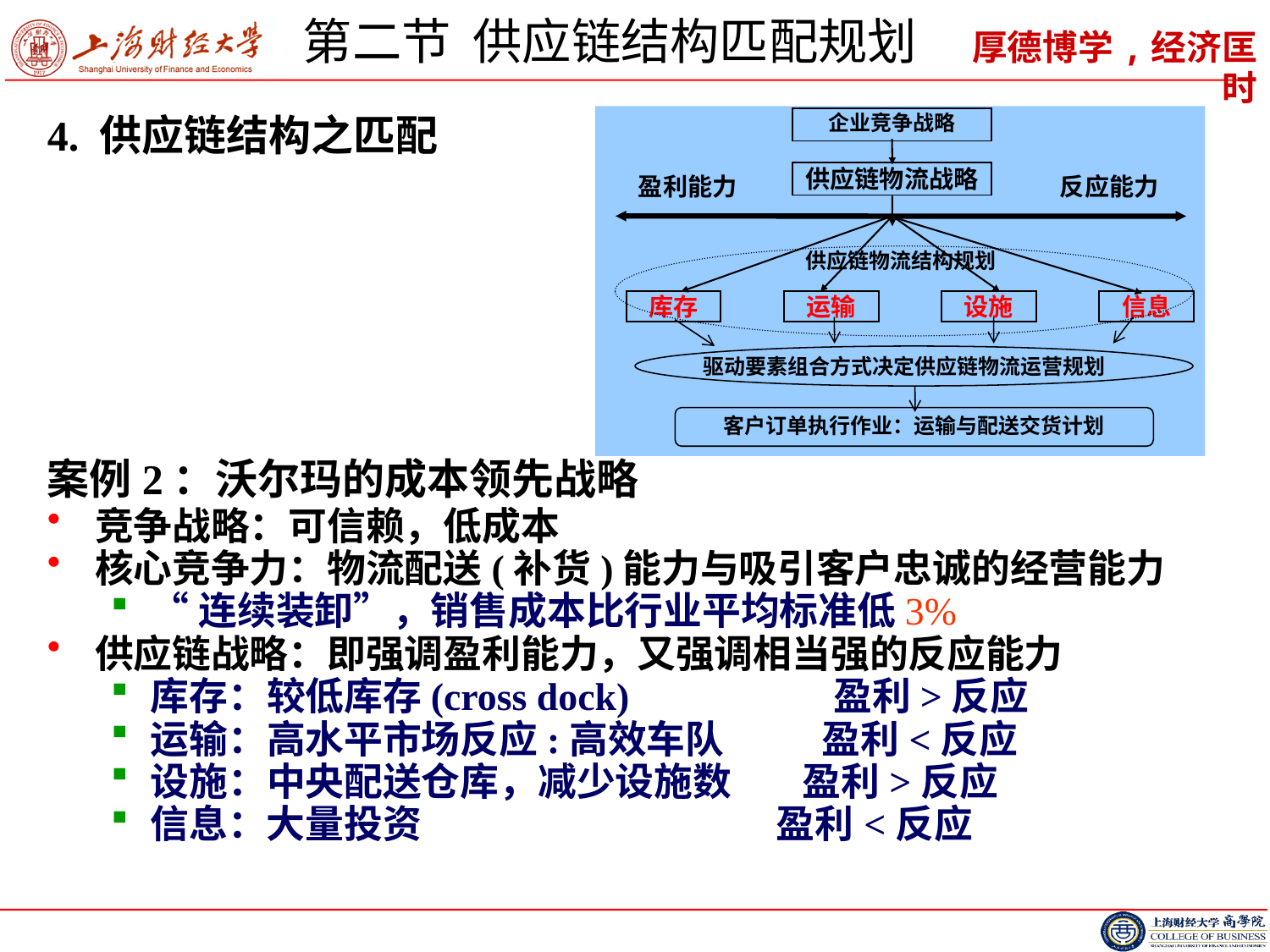

# 第二节  供应链结构匹配规划
4. 供应链结构之匹配

案例2：沃尔玛的成本领先战略
竞争战略：可信赖，低成本
核心竞争力：物流配送(补货)能力与吸引客户忠诚的经营能力
“连续装卸”，销售成本比行业平均标准低3%
供应链战略：即强调盈利能力，又强调相当强的反应能力
库存：较低库存(cross dock)                    盈利>反应
运输：高水平市场反应:高效车队           盈利<反应
设施：中央配送仓库，减少设施数        盈利>反应
信息：大量投资                                        盈利<反应

企业竞争战略

供应链物流战略
盈利能力
反应能力

供应链物流结构规划

库存
运输
设施
信息

驱动要素组合方式决定供应链物流运营规划

客户订单执行作业：运输与配送交货计划